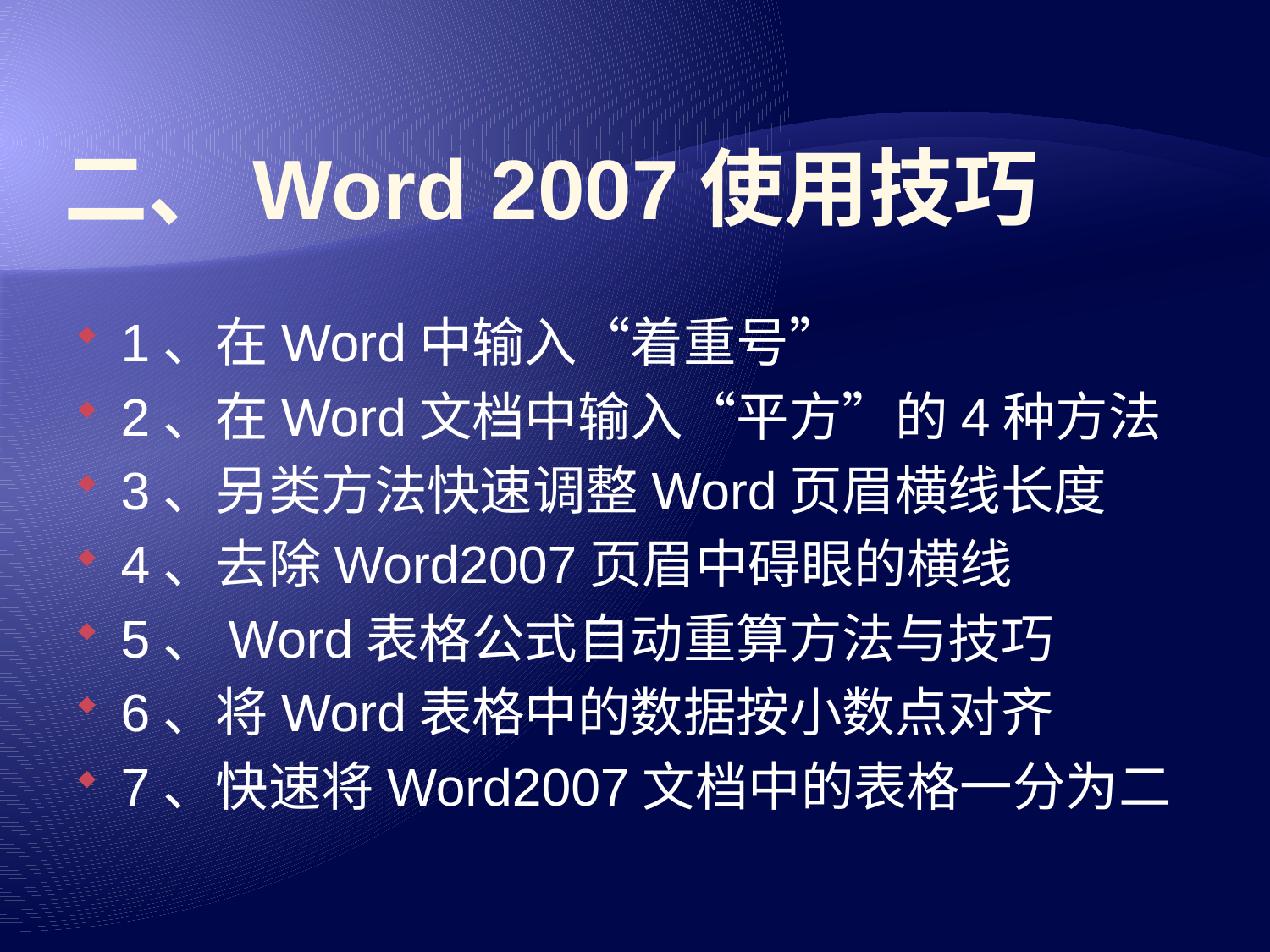

# 二、Word 2007使用技巧
1、在Word中输入“着重号”
2、在Word文档中输入“平方”的4种方法
3、另类方法快速调整Word页眉横线长度
4、去除Word2007页眉中碍眼的横线
5、Word表格公式自动重算方法与技巧
6、将Word表格中的数据按小数点对齐
7、快速将Word2007文档中的表格一分为二